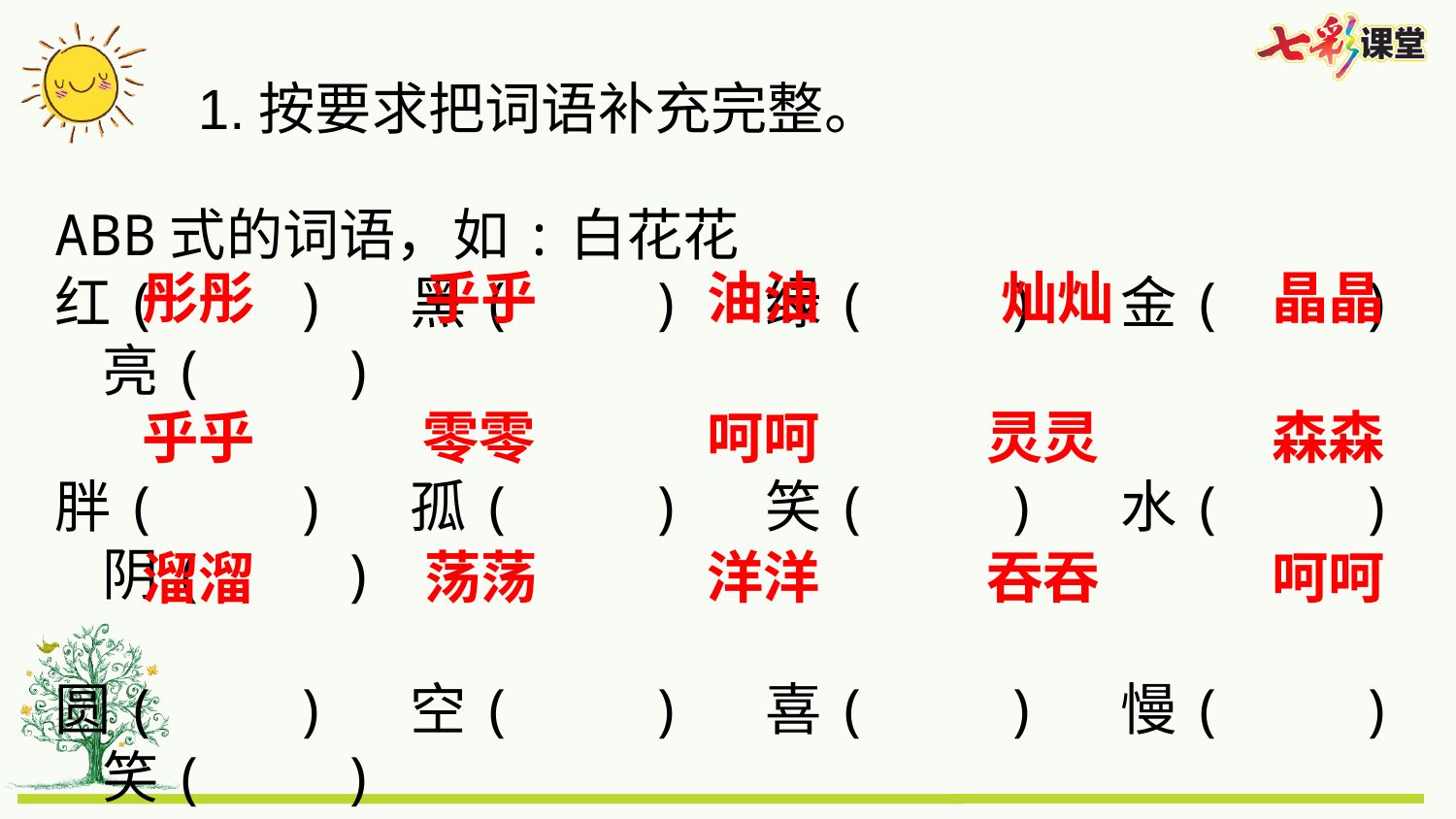

1.按要求把词语补充完整。
ABB式的词语，如:白花花
红(    )  黑(    )  绿(    )  金(    )  亮(    )

胖(    )  孤(    )  笑(    )  水(    )  阴(    )

圆(    )  空(    )  喜(    )  慢(    )  笑(    )
彤彤
乎乎
油油
灿灿
晶晶
乎乎
零零
呵呵
灵灵
森森
荡荡
洋洋
吞吞
呵呵
溜溜